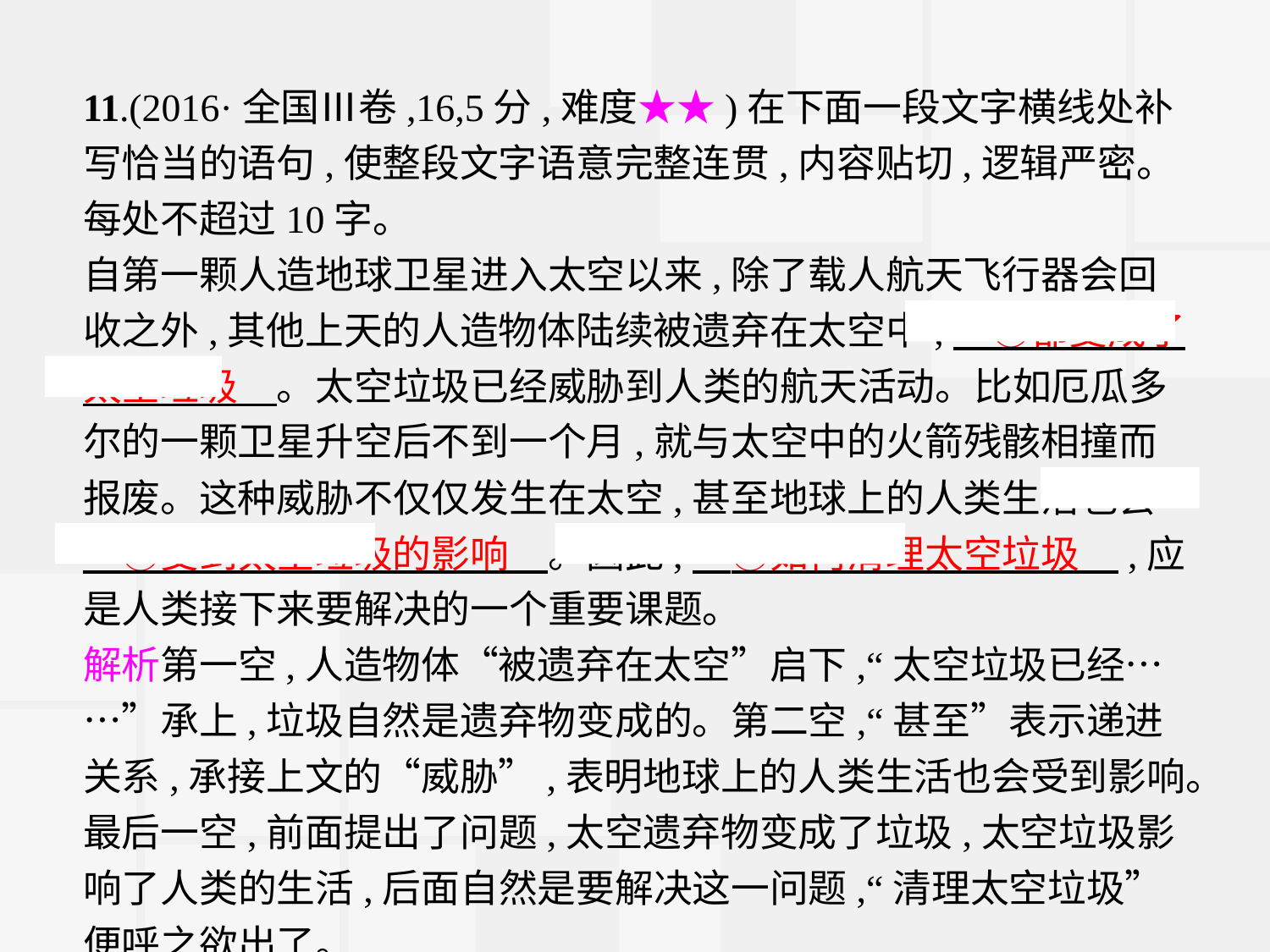

11.(2016·全国Ⅲ卷,16,5分,难度★★)在下面一段文字横线处补写恰当的语句,使整段文字语意完整连贯,内容贴切,逻辑严密。每处不超过10字。
自第一颗人造地球卫星进入太空以来,除了载人航天飞行器会回收之外,其他上天的人造物体陆续被遗弃在太空中,　①都变成了太空垃圾　。太空垃圾已经威胁到人类的航天活动。比如厄瓜多尔的一颗卫星升空后不到一个月,就与太空中的火箭残骸相撞而报废。这种威胁不仅仅发生在太空,甚至地球上的人类生活也会　②受到太空垃圾的影响　。因此,　③如何清理太空垃圾　,应是人类接下来要解决的一个重要课题。
解析第一空,人造物体“被遗弃在太空”启下,“太空垃圾已经……”承上,垃圾自然是遗弃物变成的。第二空,“甚至”表示递进关系,承接上文的“威胁”,表明地球上的人类生活也会受到影响。最后一空,前面提出了问题,太空遗弃物变成了垃圾,太空垃圾影响了人类的生活,后面自然是要解决这一问题,“清理太空垃圾”便呼之欲出了。